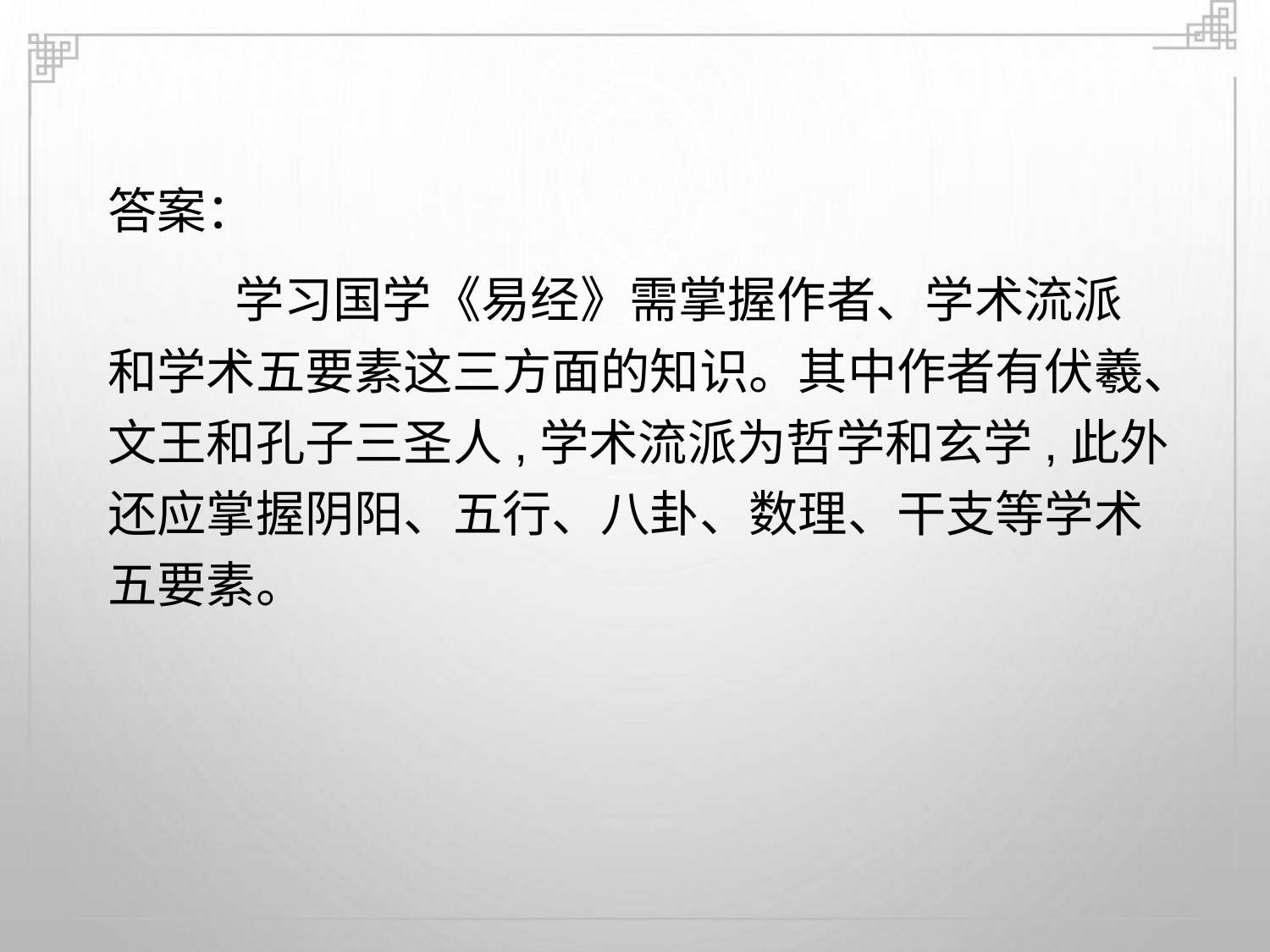

答案：
学习国学《易经》需掌握作者、学术流派
和学术五要素这三方面的知识。其中作者有伏羲、
文王和孔子三圣人,学术流派为哲学和玄学,此外
还应掌握阴阳、五行、八卦、数理、干支等学术
五要素。